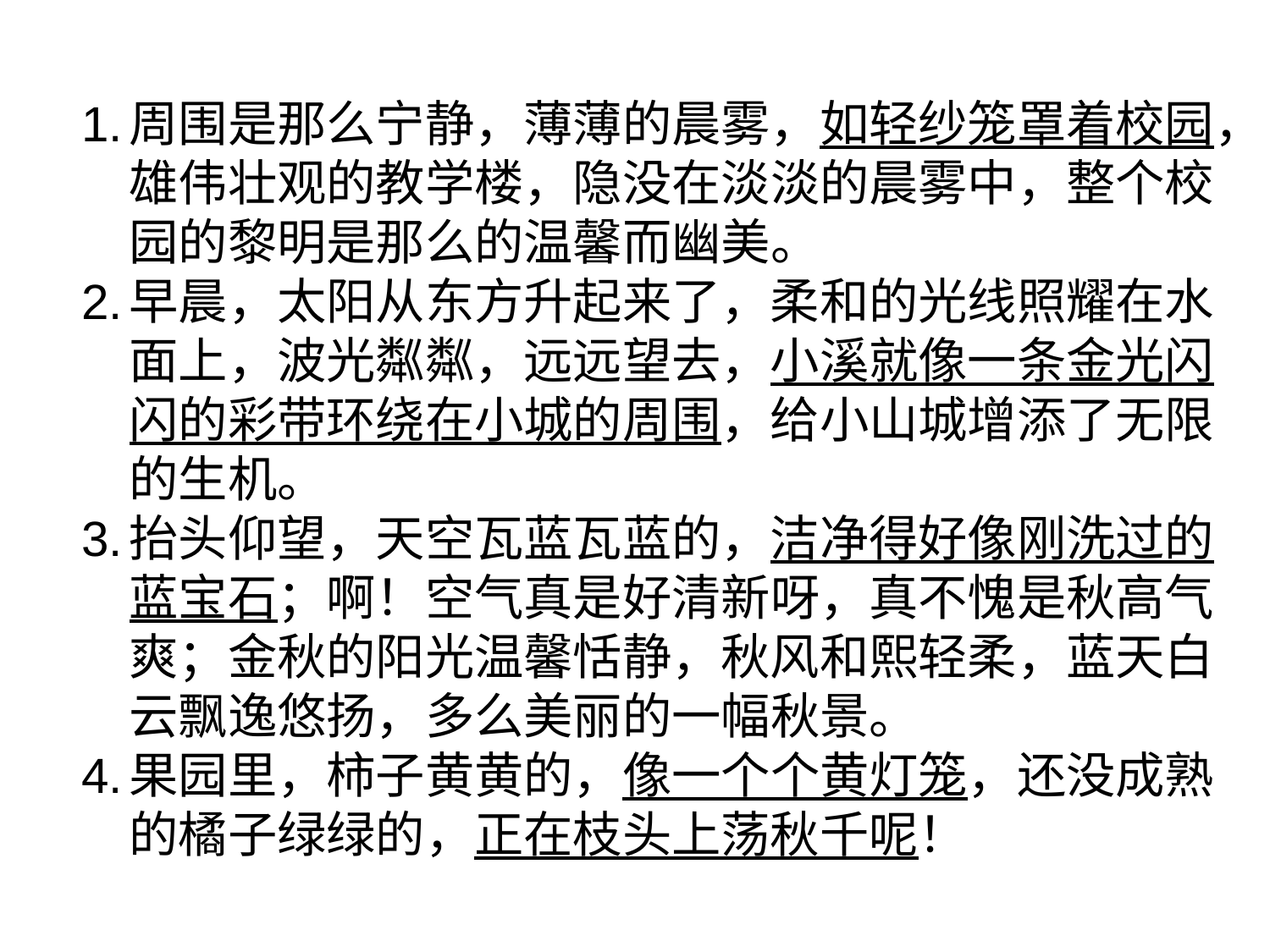

周围是那么宁静，薄薄的晨雾，如轻纱笼罩着校园，雄伟壮观的教学楼，隐没在淡淡的晨雾中，整个校园的黎明是那么的温馨而幽美。
早晨，太阳从东方升起来了，柔和的光线照耀在水面上，波光粼粼，远远望去，小溪就像一条金光闪闪的彩带环绕在小城的周围，给小山城增添了无限的生机。
抬头仰望，天空瓦蓝瓦蓝的，洁净得好像刚洗过的蓝宝石；啊！空气真是好清新呀，真不愧是秋高气爽；金秋的阳光温馨恬静，秋风和熙轻柔，蓝天白云飘逸悠扬，多么美丽的一幅秋景。
果园里，柿子黄黄的，像一个个黄灯笼，还没成熟的橘子绿绿的，正在枝头上荡秋千呢！